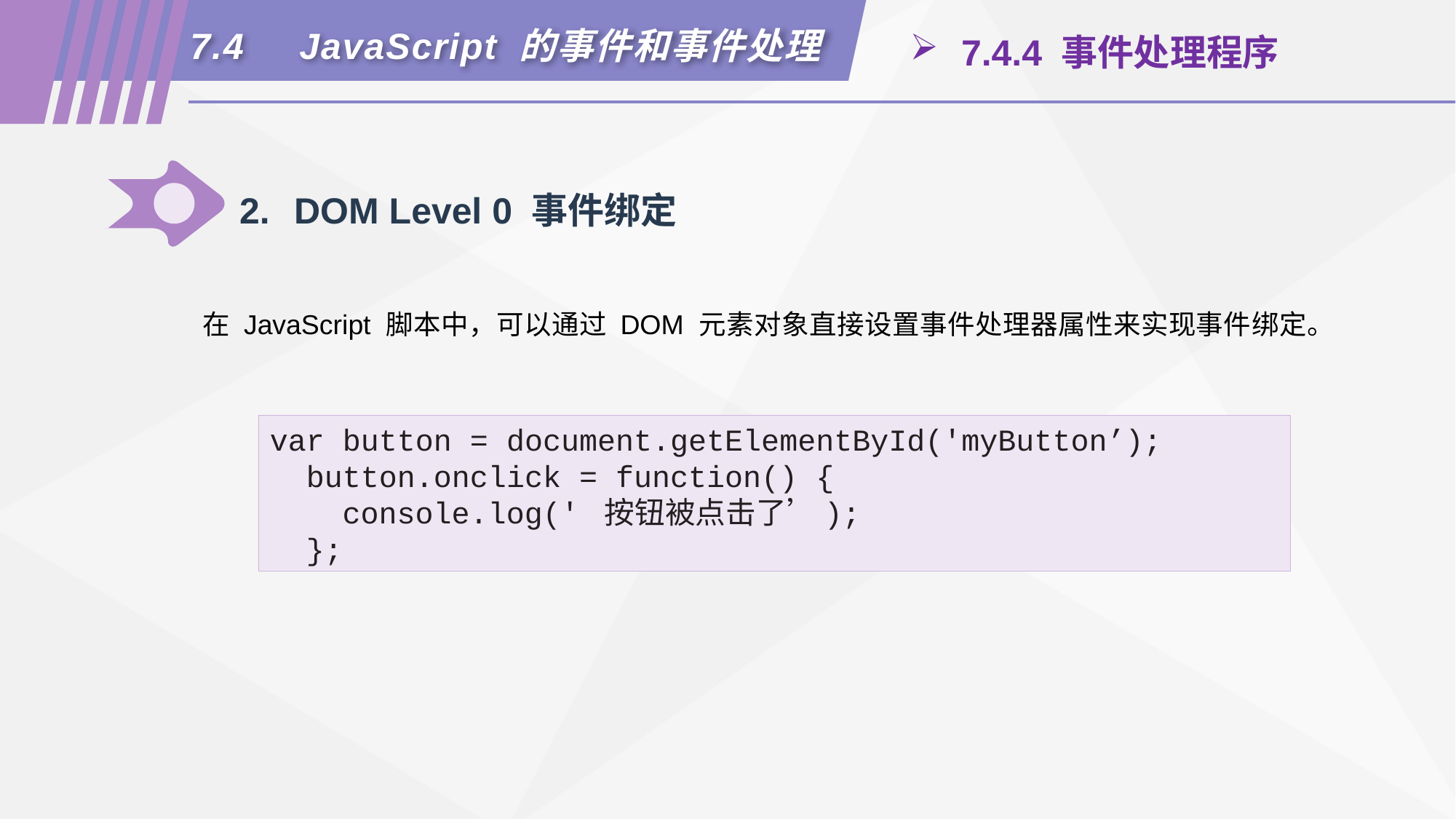

7.4	JavaScript 的事件和事件处理
 7.4.4 事件处理程序

2.	DOM Level 0 事件绑定
在 JavaScript 脚本中，可以通过 DOM 元素对象直接设置事件处理器属性来实现事件绑定。
var button = document.getElementById('myButton’);
  button.onclick = function() {
    console.log(' 按钮被点击了’);
  };